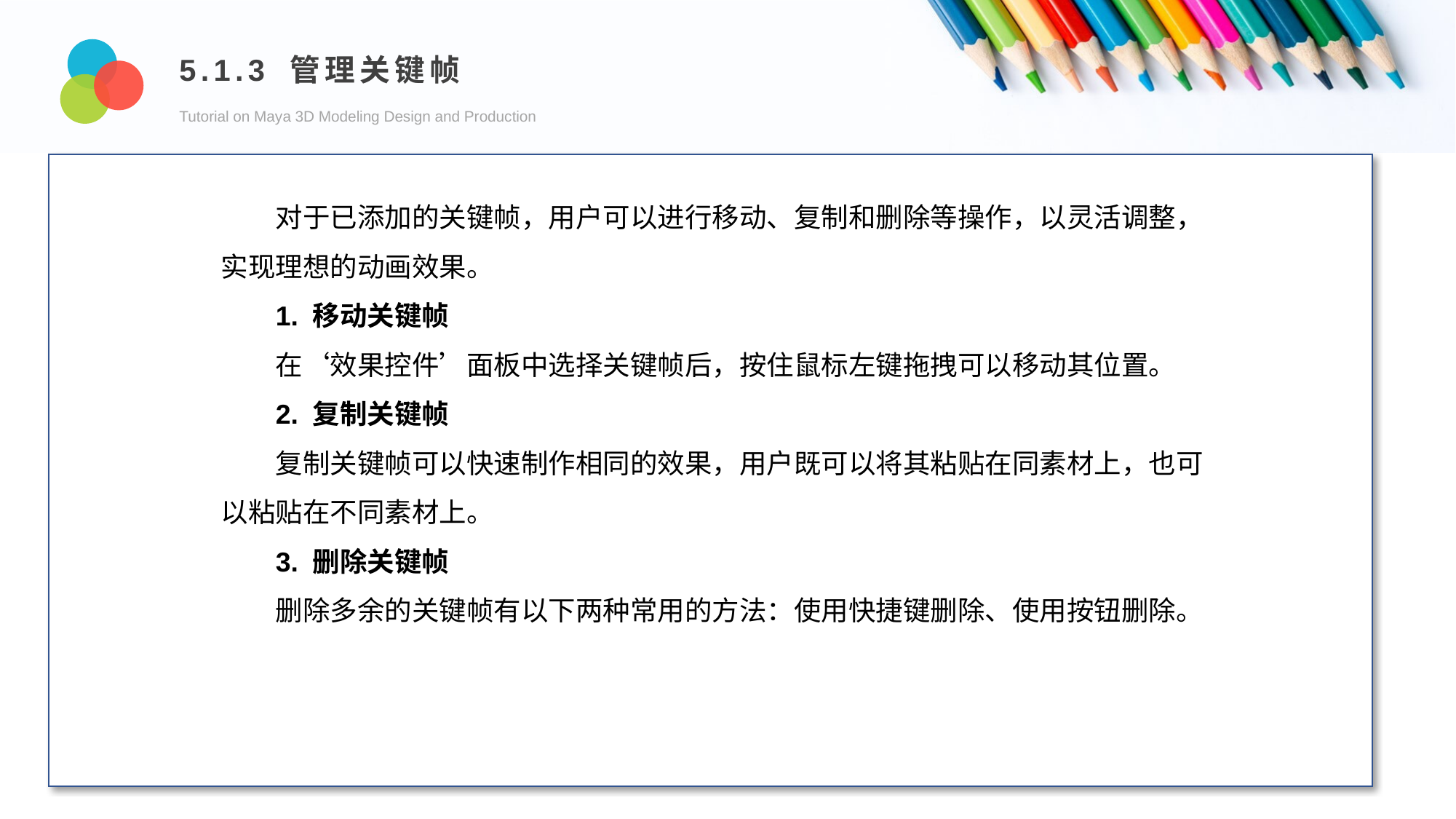

5.1.3 管理关键帧
Tutorial on Maya 3D Modeling Design and Production
Design and Production
对于已添加的关键帧，用户可以进行移动、复制和删除等操作，以灵活调整，实现理想的动画效果。
1. 移动关键帧
在‘效果控件’面板中选择关键帧后，按住鼠标左键拖拽可以移动其位置。
2. 复制关键帧
复制关键帧可以快速制作相同的效果，用户既可以将其粘贴在同素材上，也可以粘贴在不同素材上。
3. 删除关键帧
删除多余的关键帧有以下两种常用的方法：使用快捷键删除、使用按钮删除。